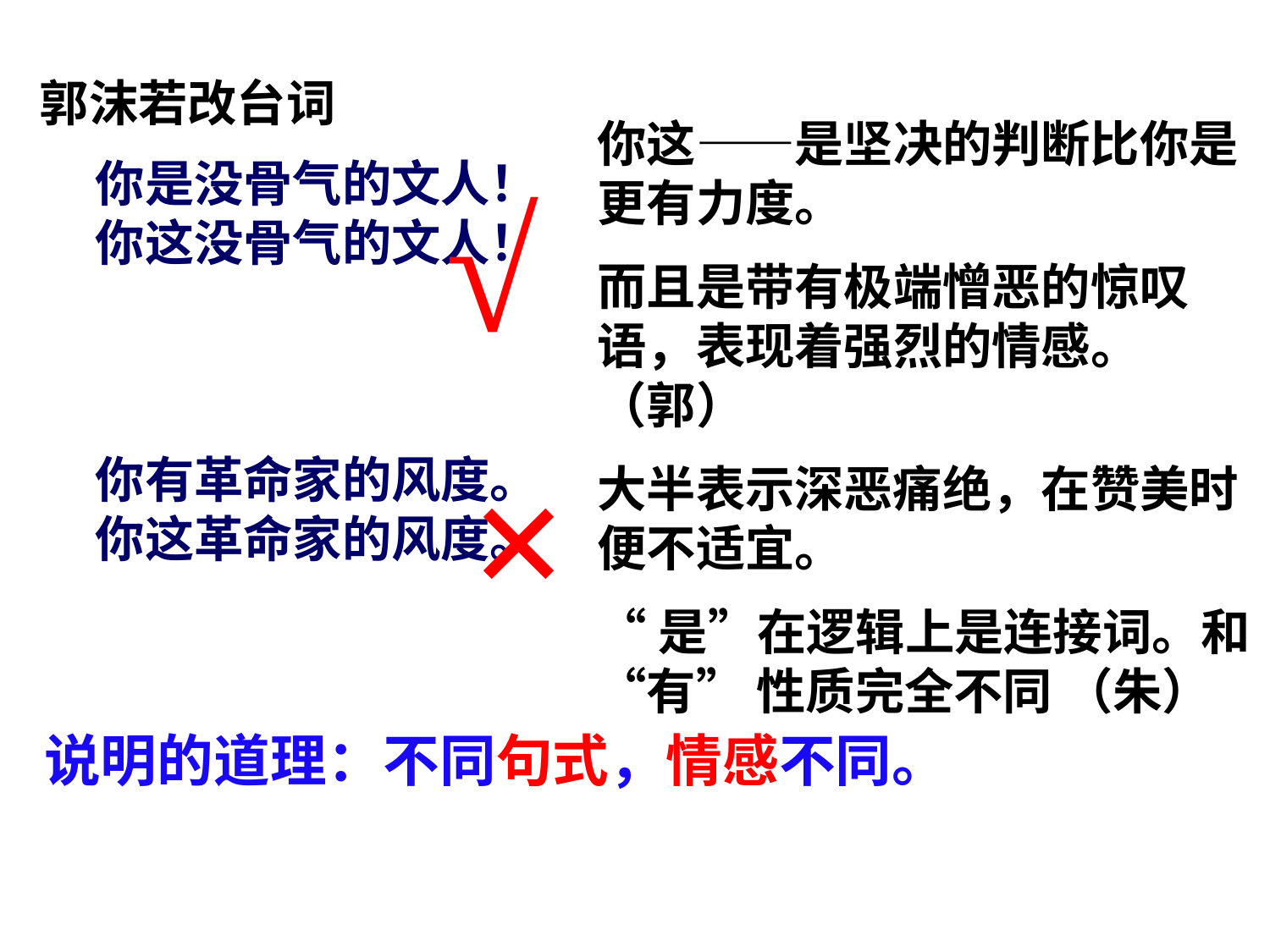

郭沫若改台词
你这——是坚决的判断比你是更有力度。
而且是带有极端憎恶的惊叹语，表现着强烈的情感。（郭）
大半表示深恶痛绝，在赞美时便不适宜。
“是”在逻辑上是连接词。和“有” 性质完全不同 （朱）
你是没骨气的文人！
你这没骨气的文人！

你有革命家的风度。
你这革命家的风度。

√
×
说明的道理：不同句式，情感不同。